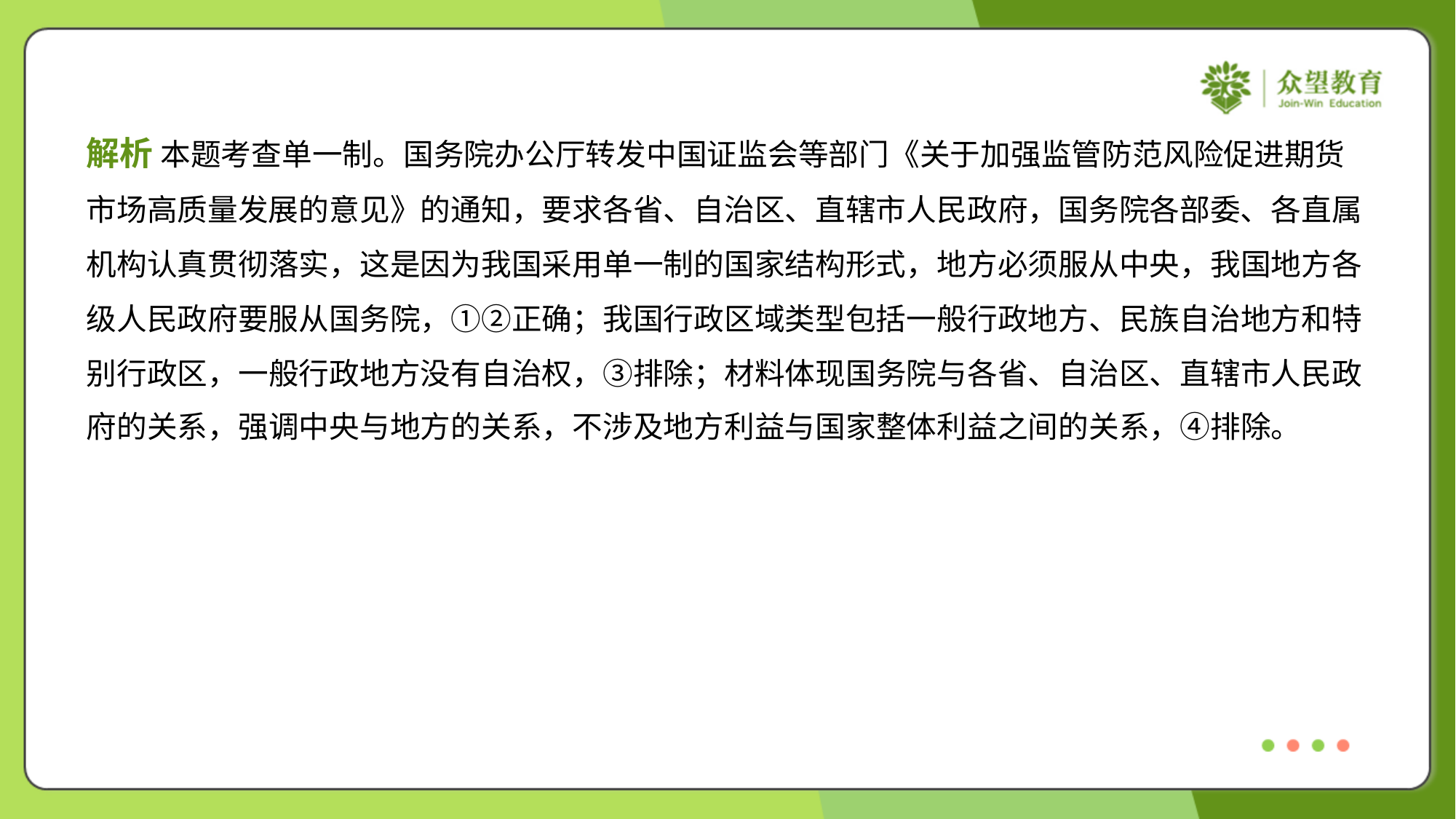

解析 本题考查单一制。国务院办公厅转发中国证监会等部门《关于加强监管防范风险促进期货
市场高质量发展的意见》的通知，要求各省、自治区、直辖市人民政府，国务院各部委、各直属
机构认真贯彻落实，这是因为我国采用单一制的国家结构形式，地方必须服从中央，我国地方各
级人民政府要服从国务院，①②正确；我国行政区域类型包括一般行政地方、民族自治地方和特
别行政区，一般行政地方没有自治权，③排除；材料体现国务院与各省、自治区、直辖市人民政
府的关系，强调中央与地方的关系，不涉及地方利益与国家整体利益之间的关系，④排除。